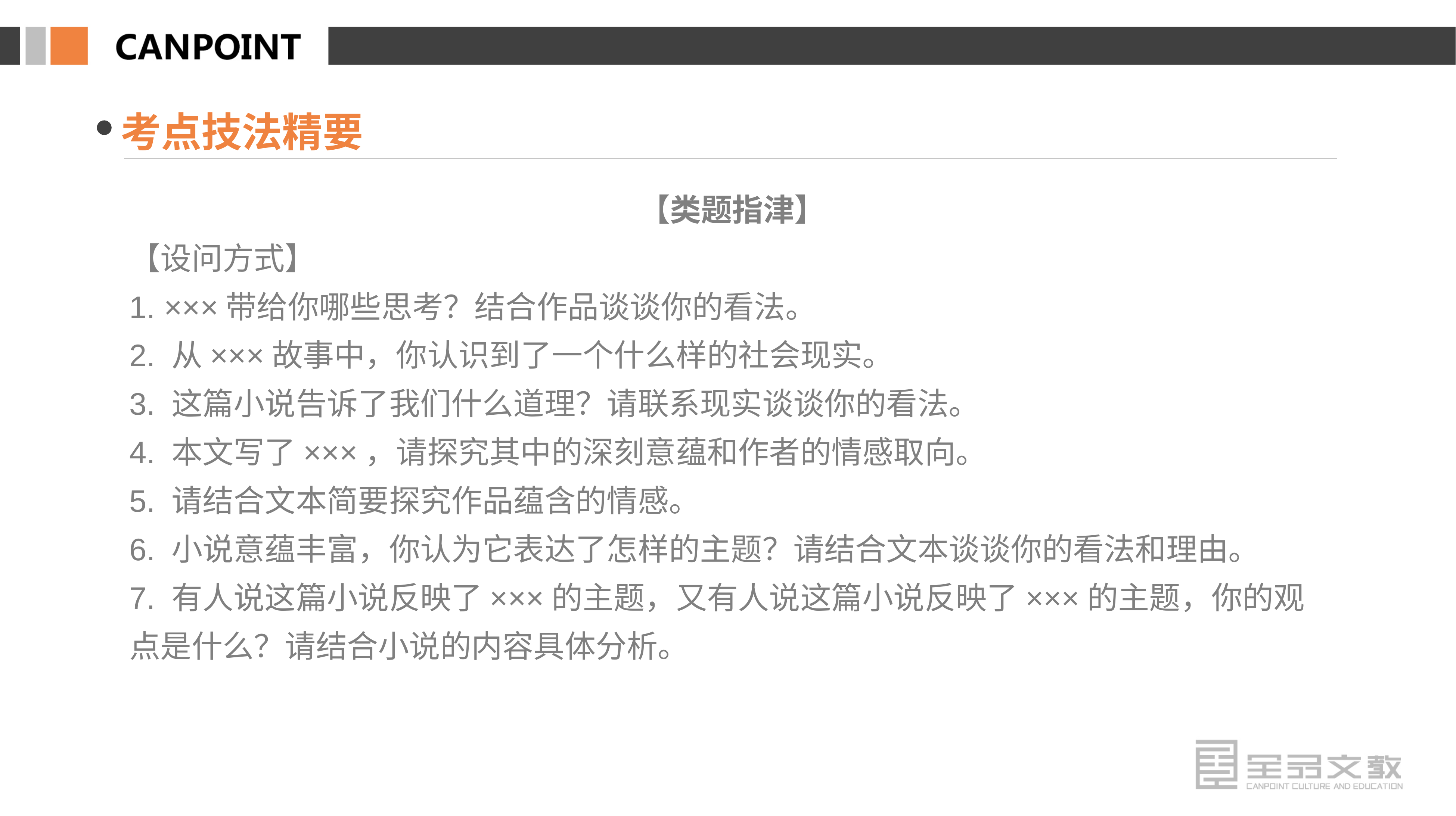

考点技法精要

【类题指津】
【设问方式】
1. ×××带给你哪些思考？结合作品谈谈你的看法。
2. 从×××故事中，你认识到了一个什么样的社会现实。
3. 这篇小说告诉了我们什么道理？请联系现实谈谈你的看法。
4. 本文写了×××，请探究其中的深刻意蕴和作者的情感取向。
5. 请结合文本简要探究作品蕴含的情感。
6. 小说意蕴丰富，你认为它表达了怎样的主题？请结合文本谈谈你的看法和理由。
7. 有人说这篇小说反映了×××的主题，又有人说这篇小说反映了×××的主题，你的观点是什么？请结合小说的内容具体分析。